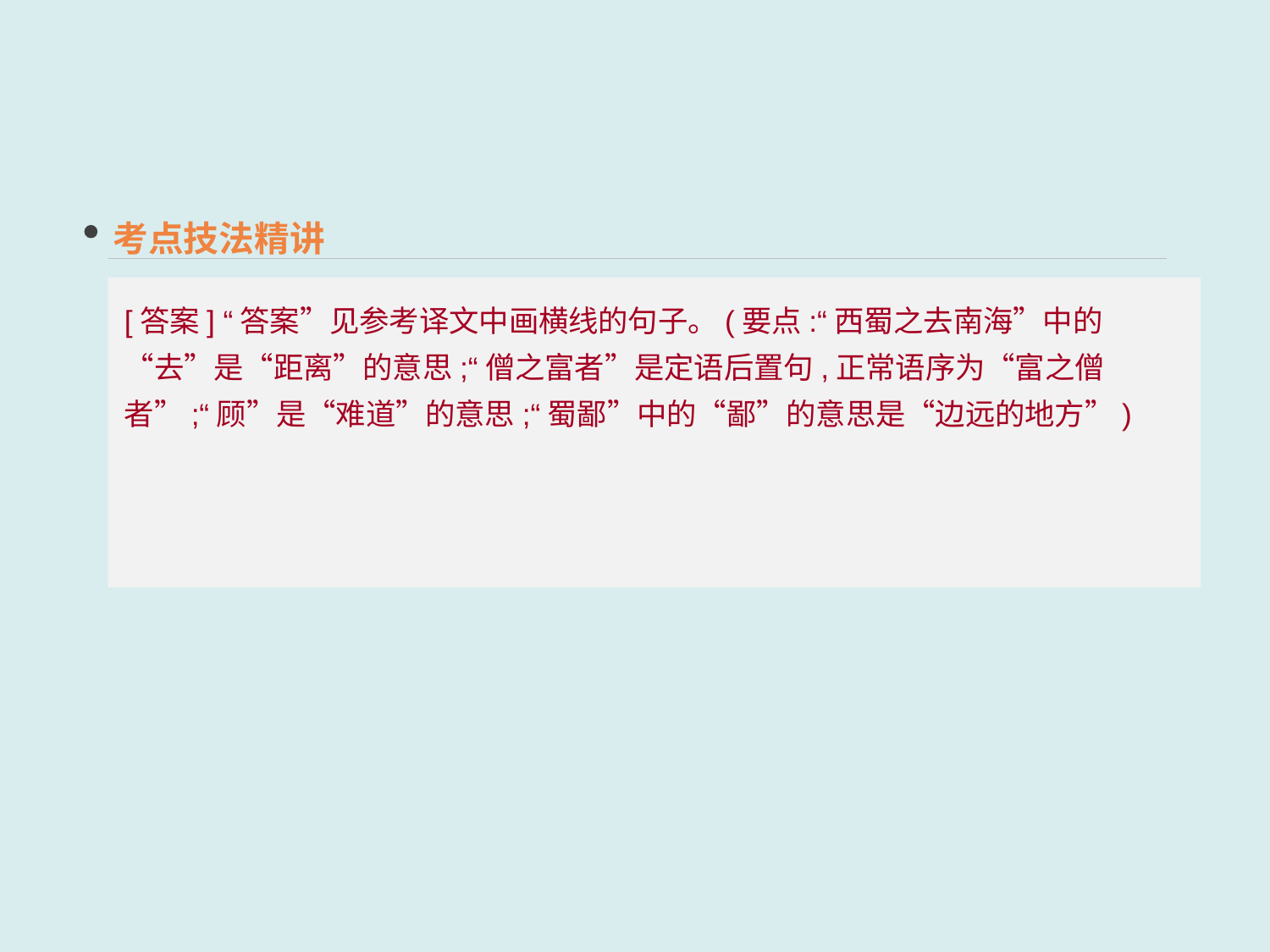

考点技法精讲

[答案] “答案”见参考译文中画横线的句子。(要点:“西蜀之去南海”中的“去”是“距离”的意思;“僧之富者”是定语后置句,正常语序为“富之僧者”;“顾”是“难道”的意思;“蜀鄙”中的“鄙”的意思是“边远的地方”)